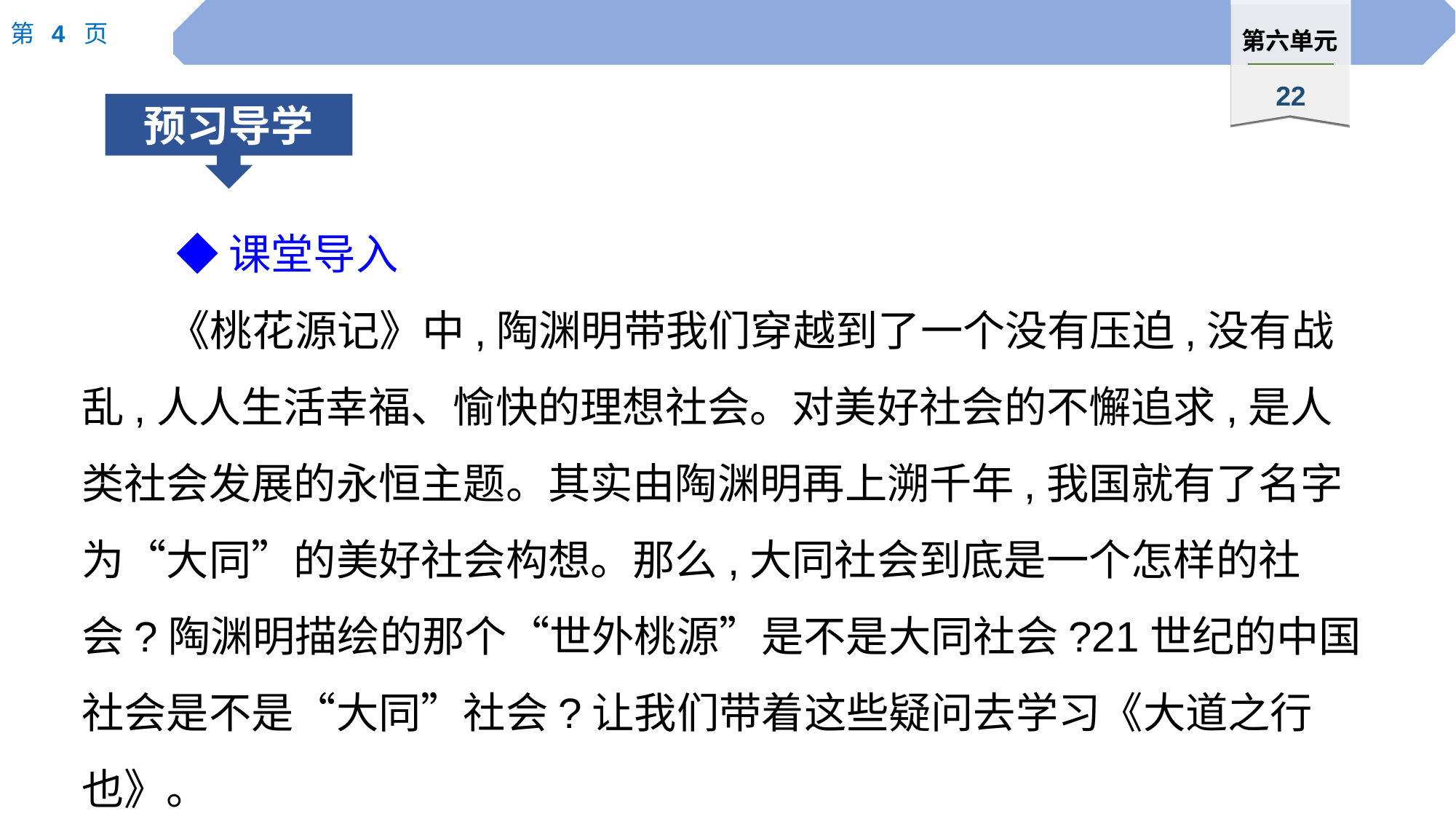

◆课堂导入

《桃花源记》中,陶渊明带我们穿越到了一个没有压迫,没有战乱,人人生活幸福、愉快的理想社会。对美好社会的不懈追求,是人类社会发展的永恒主题。其实由陶渊明再上溯千年,我国就有了名字为“大同”的美好社会构想。那么,大同社会到底是一个怎样的社会?陶渊明描绘的那个“世外桃源”是不是大同社会?21世纪的中国社会是不是“大同”社会?让我们带着这些疑问去学习《大道之行也》。